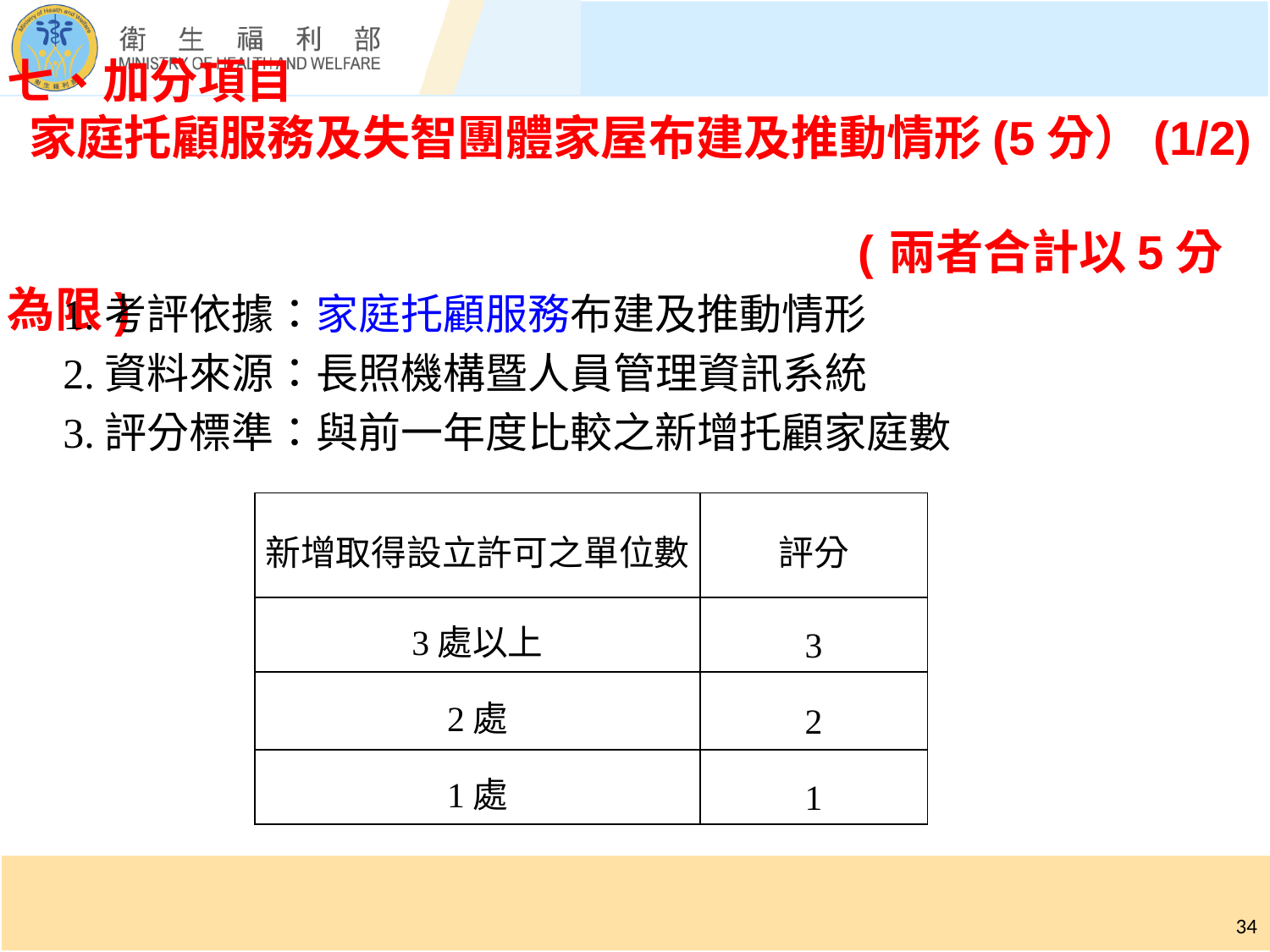

# 七、加分項目 家庭托顧服務及失智團體家屋布建及推動情形(5分）(1/2) (兩者合計以5分為限)
1.考評依據：家庭托顧服務布建及推動情形
2.資料來源：長照機構暨人員管理資訊系統
3.評分標準：與前一年度比較之新增托顧家庭數

| 新增取得設立許可之單位數 | 評分 |
| --- | --- |
| 3處以上 | 3 |
| 2處 | 2 |
| 1處 | 1 |
34